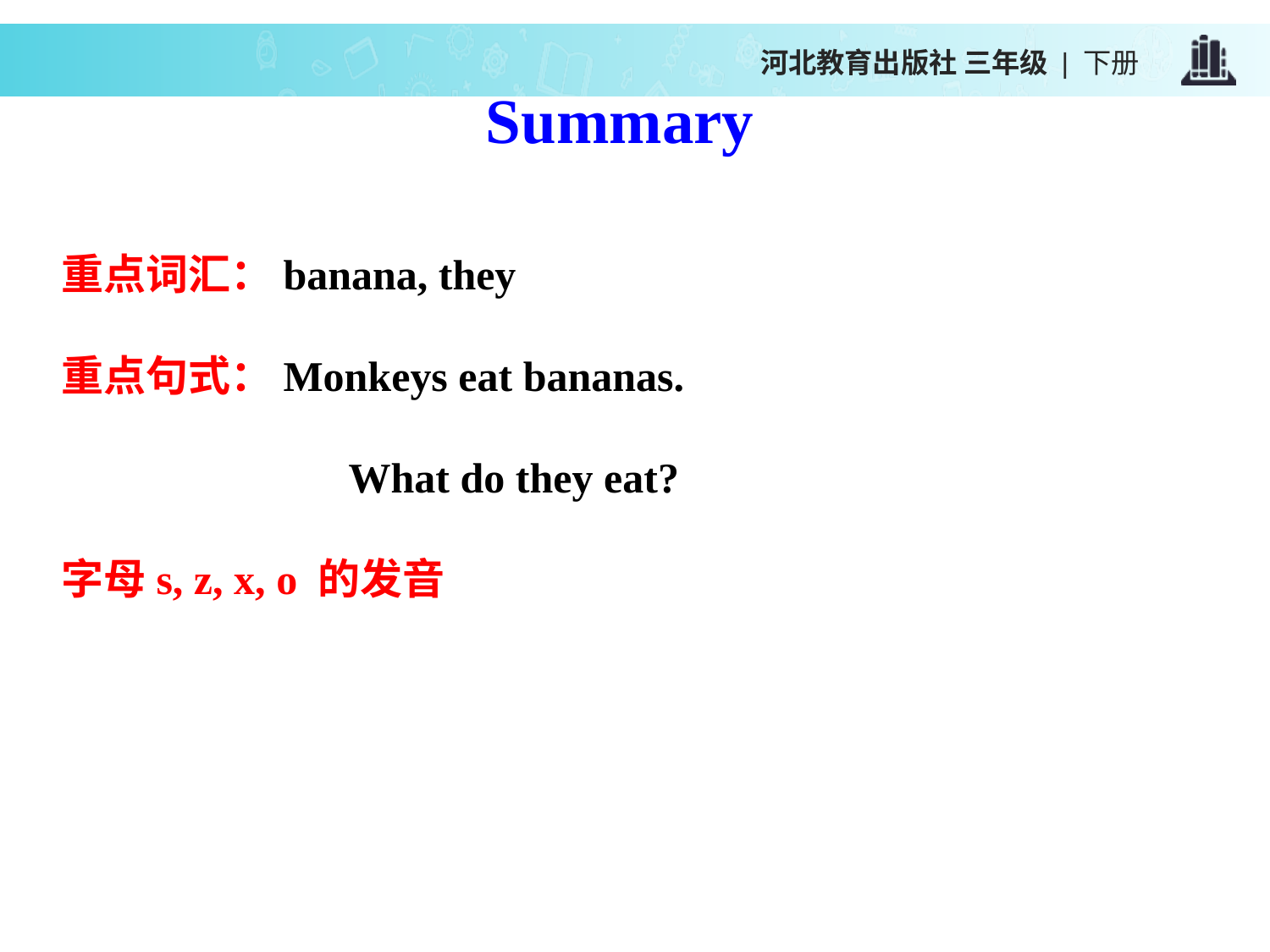

河北教育出版社 三年级 | 下册
Summary
重点词汇：banana, they
重点句式：Monkeys eat bananas.
      What do they eat?
字母s, z, x, o 的发音